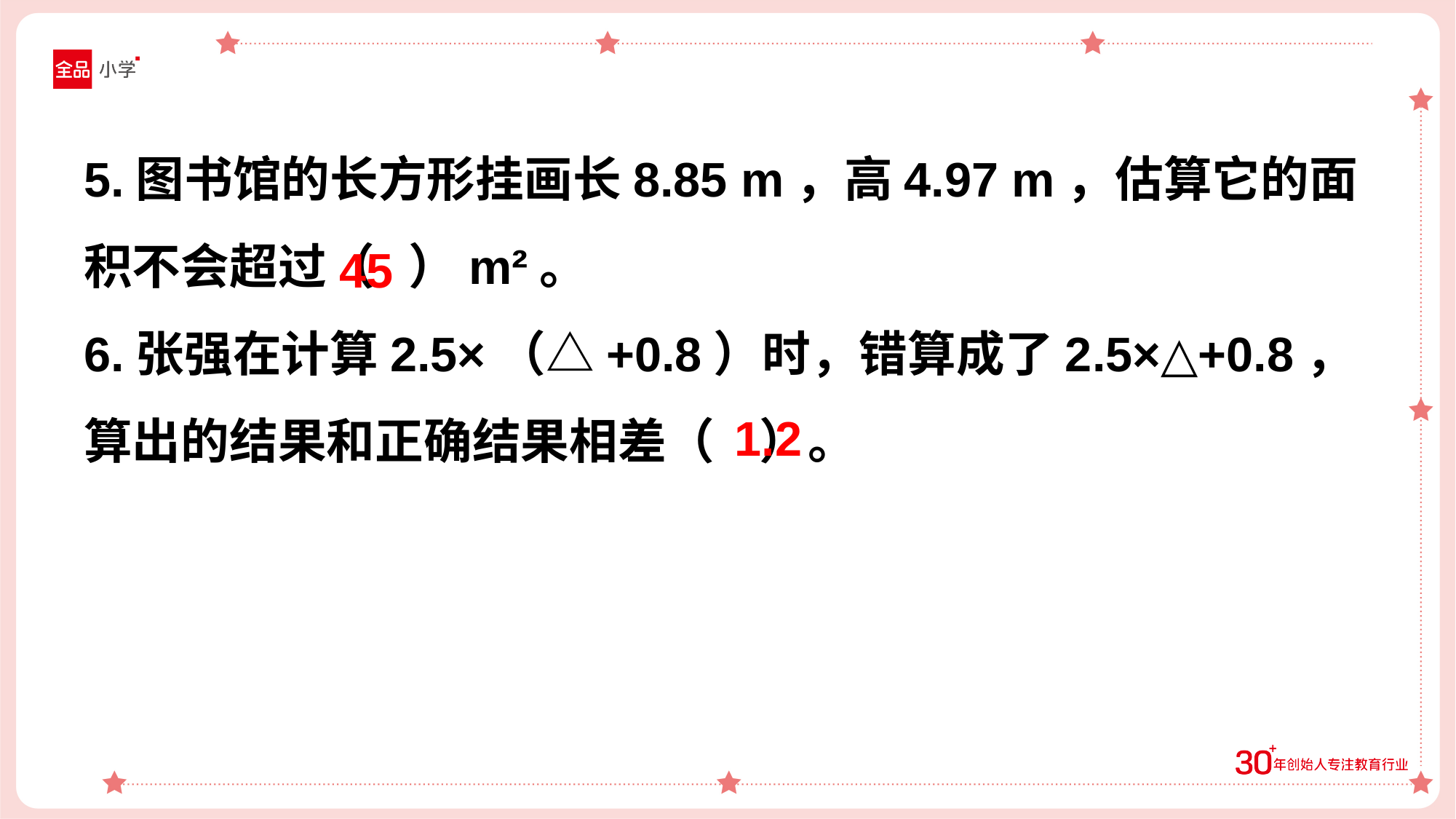

5.图书馆的长方形挂画长8.85 m，高4.97 m，估算它的面积不会超过（   ）m²。
6.张强在计算2.5×（△+0.8）时，错算成了2.5×△+0.8，算出的结果和正确结果相差（    ）。
45
1.2